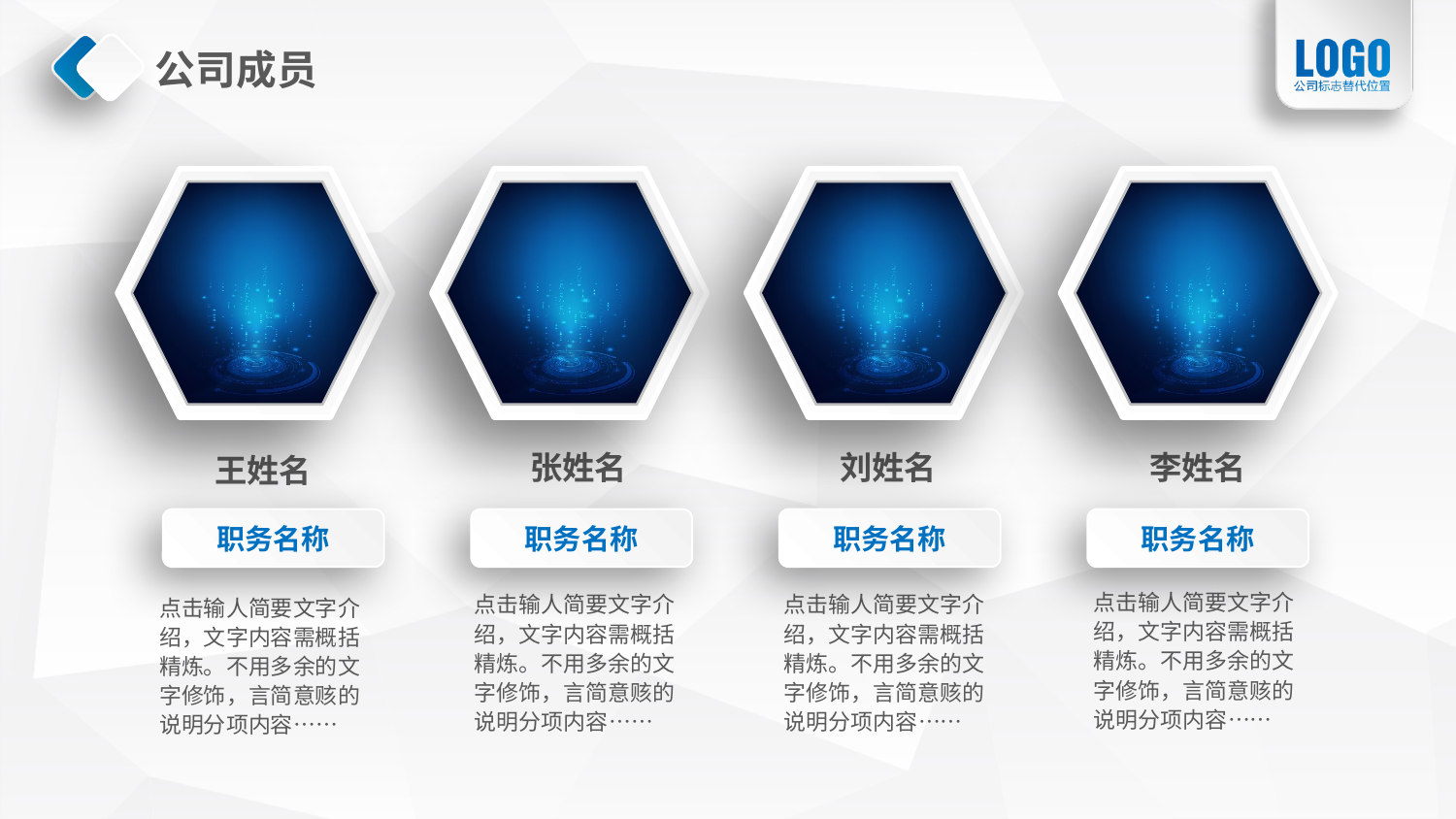

# 公司成员

张姓名
刘姓名
李姓名
王姓名
职务名称
职务名称
职务名称
职务名称
点击输人简要文字介绍，文字内容需概括精炼。不用多余的文字修饰，言简意赅的说明分项内容……
点击输人简要文字介绍，文字内容需概括精炼。不用多余的文字修饰，言简意赅的说明分项内容……
点击输人简要文字介绍，文字内容需概括精炼。不用多余的文字修饰，言简意赅的说明分项内容……
点击输人简要文字介绍，文字内容需概括精炼。不用多余的文字修饰，言简意赅的说明分项内容……